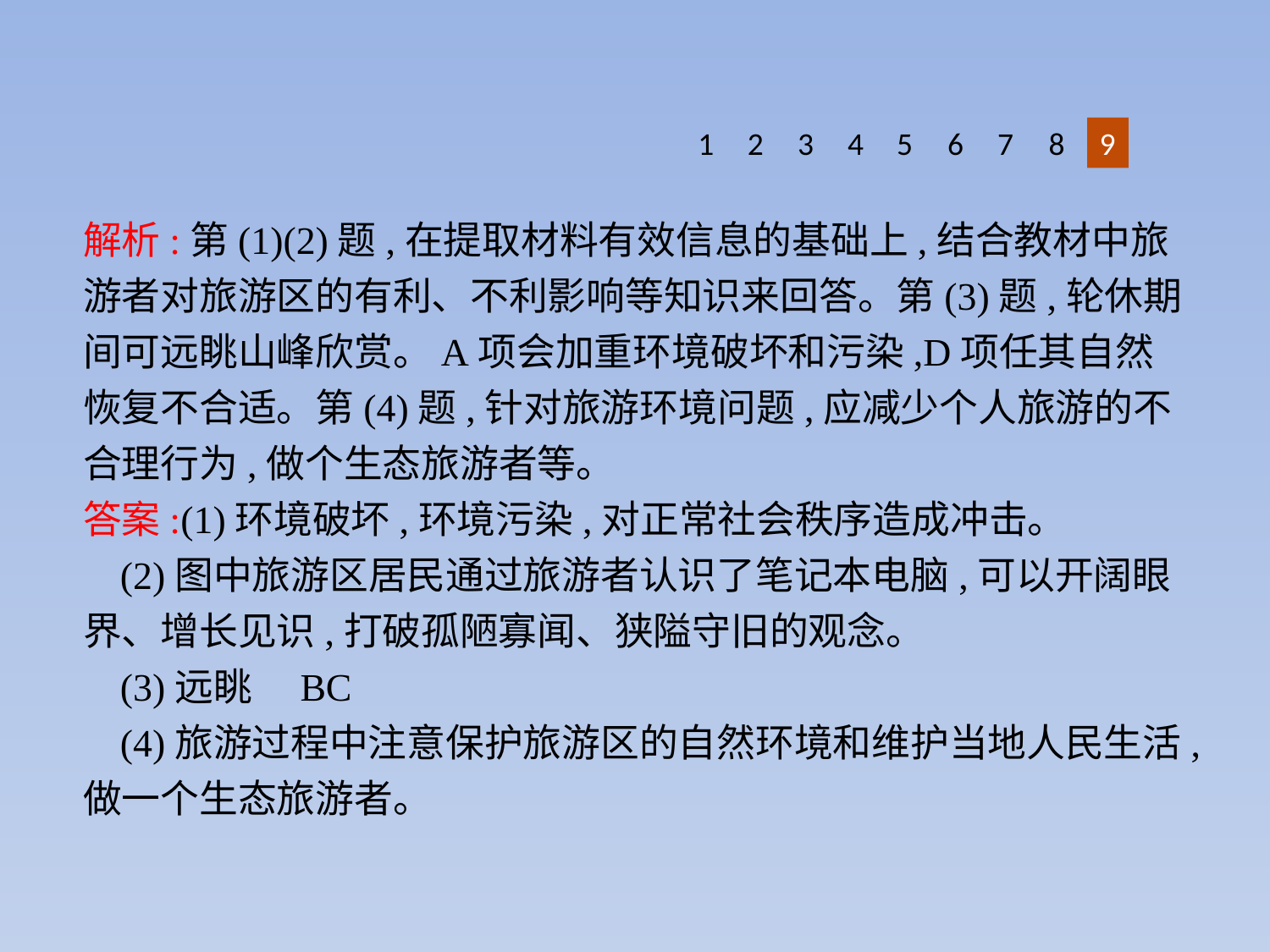

8
9
1
2
3
4
5
6
7
解析:第(1)(2)题,在提取材料有效信息的基础上,结合教材中旅游者对旅游区的有利、不利影响等知识来回答。第(3)题,轮休期间可远眺山峰欣赏。A项会加重环境破坏和污染,D项任其自然恢复不合适。第(4)题,针对旅游环境问题,应减少个人旅游的不合理行为,做个生态旅游者等。
答案:(1)环境破坏,环境污染,对正常社会秩序造成冲击。
(2)图中旅游区居民通过旅游者认识了笔记本电脑,可以开阔眼界、增长见识,打破孤陋寡闻、狭隘守旧的观念。
(3)远眺　BC
(4)旅游过程中注意保护旅游区的自然环境和维护当地人民生活,做一个生态旅游者。